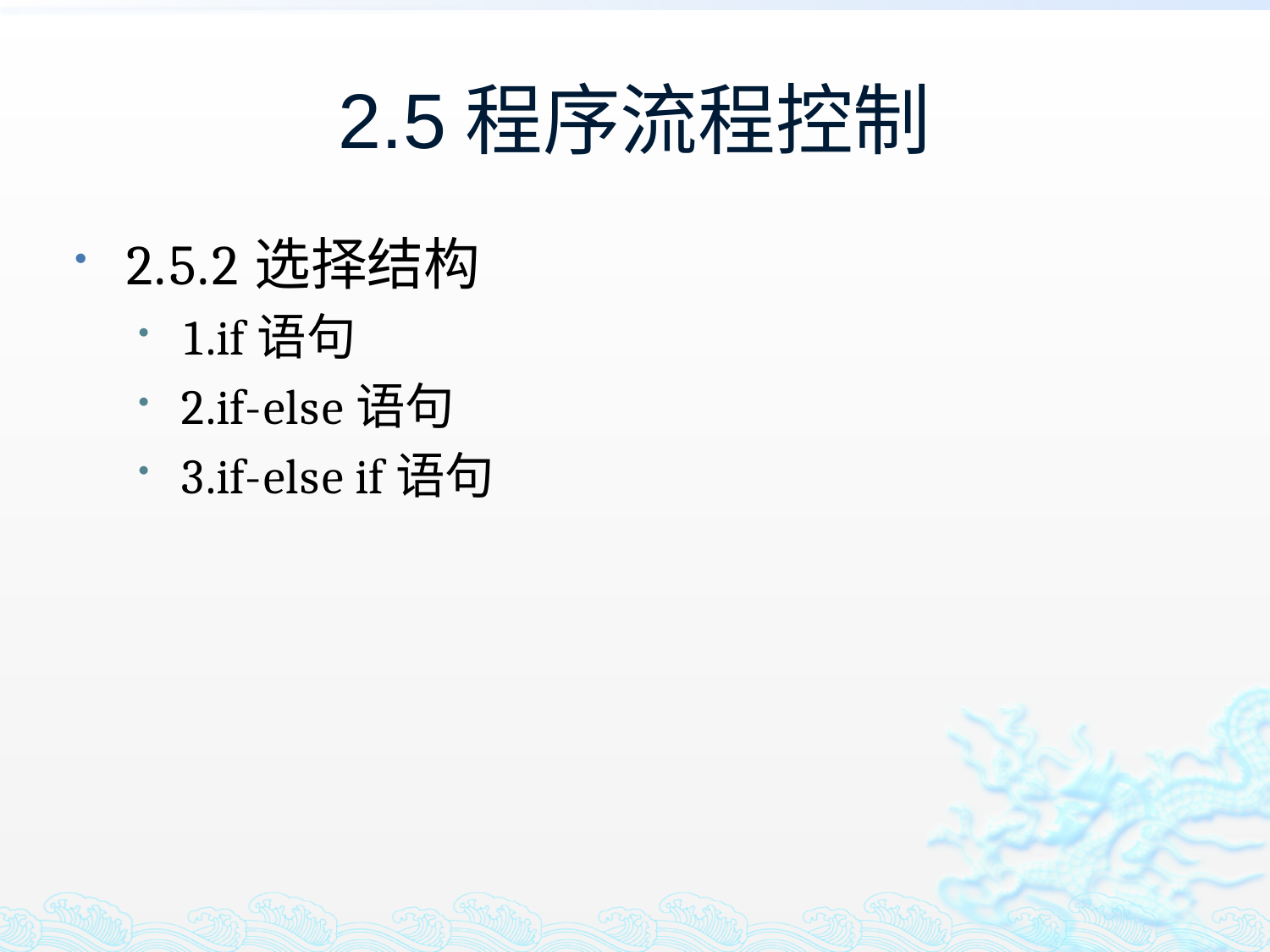

# 2.5程序流程控制
2.5.2选择结构
1.if语句
2.if-else语句
3.if-else if语句